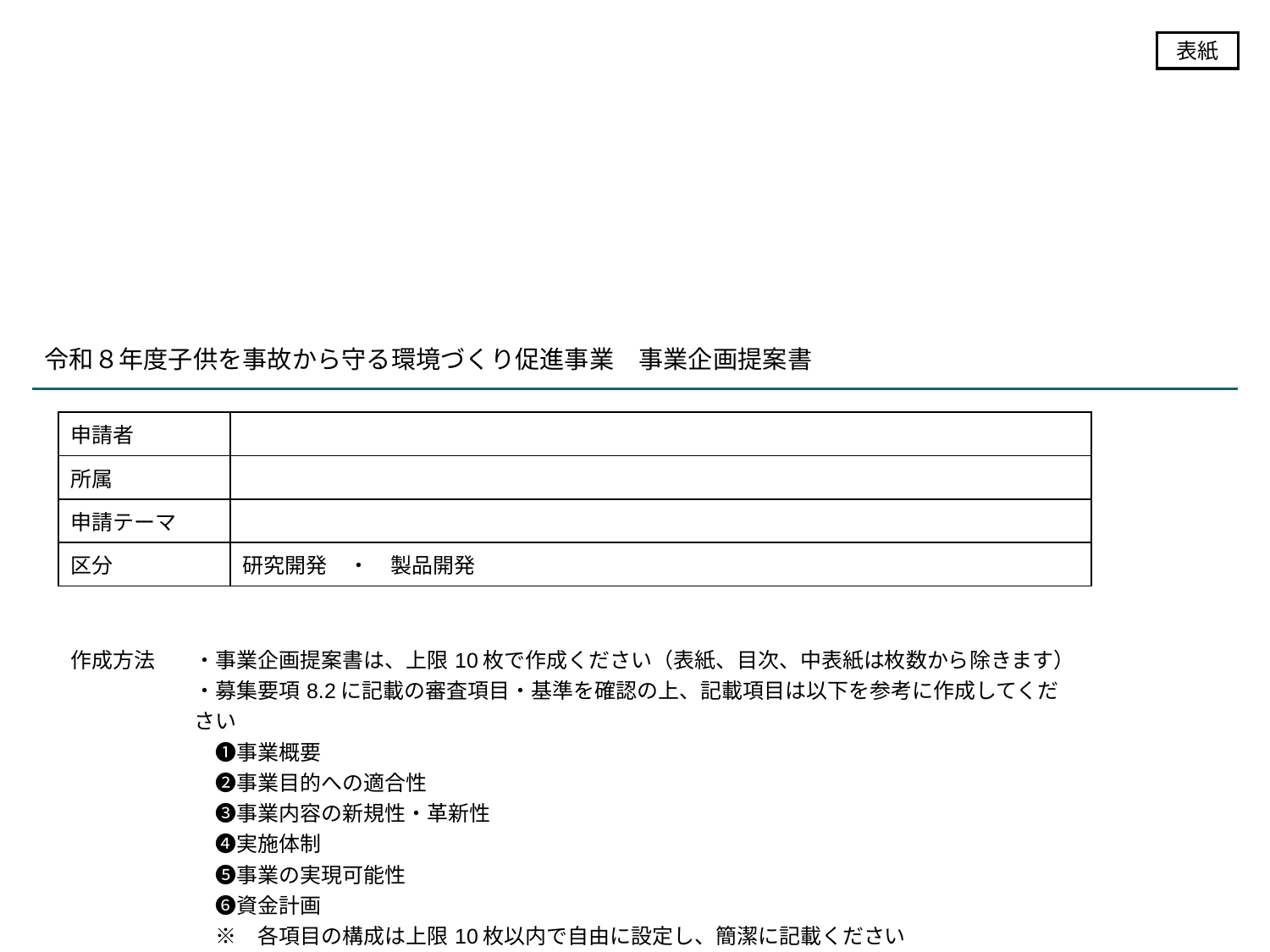

表紙
令和８年度子供を事故から守る環境づくり促進事業　事業企画提案書
| 申請者 |  |
| --- | --- |
| 所属 |  |
| 申請テーマ |  |
| 区分 | 研究開発　・　製品開発 |
| 作成方法 | ・事業企画提案書は、上限10枚で作成ください（表紙、目次、中表紙は枚数から除きます） ・募集要項8.2に記載の審査項目・基準を確認の上、記載項目は以下を参考に作成してください 　❶事業概要 　❷事業目的への適合性 　❸事業内容の新規性・革新性 　➍実施体制 　❺事業の実現可能性 　❻資金計画 　※　各項目の構成は上限10枚以内で自由に設定し、簡潔に記載ください ・最後にスライド左下にページ番号を記入してください |
| --- | --- |